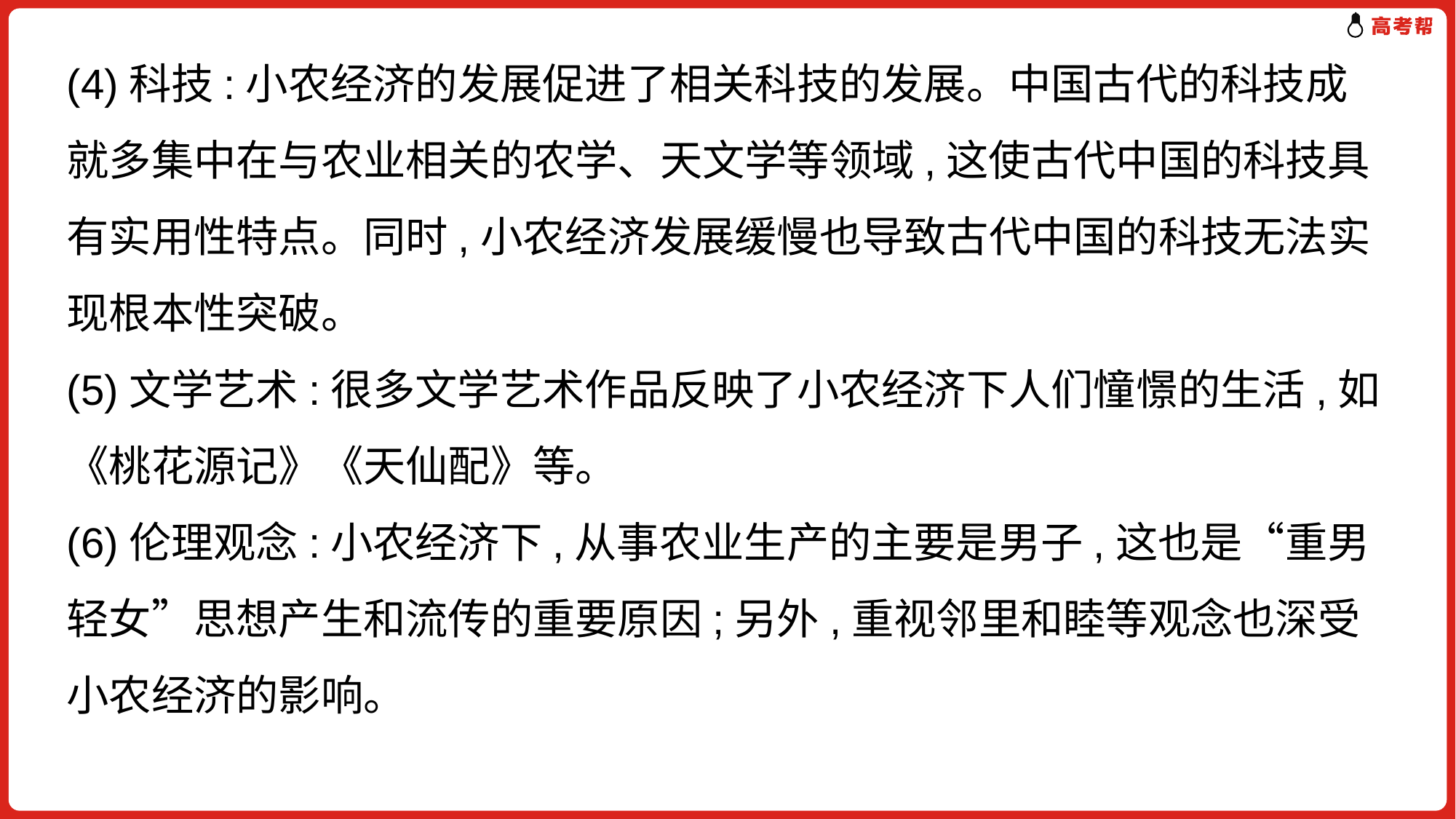

(4)科技:小农经济的发展促进了相关科技的发展。中国古代的科技成就多集中在与农业相关的农学、天文学等领域,这使古代中国的科技具有实用性特点。同时,小农经济发展缓慢也导致古代中国的科技无法实现根本性突破。
(5)文学艺术:很多文学艺术作品反映了小农经济下人们憧憬的生活,如《桃花源记》《天仙配》等。
(6)伦理观念:小农经济下,从事农业生产的主要是男子,这也是“重男轻女”思想产生和流传的重要原因;另外,重视邻里和睦等观念也深受小农经济的影响。